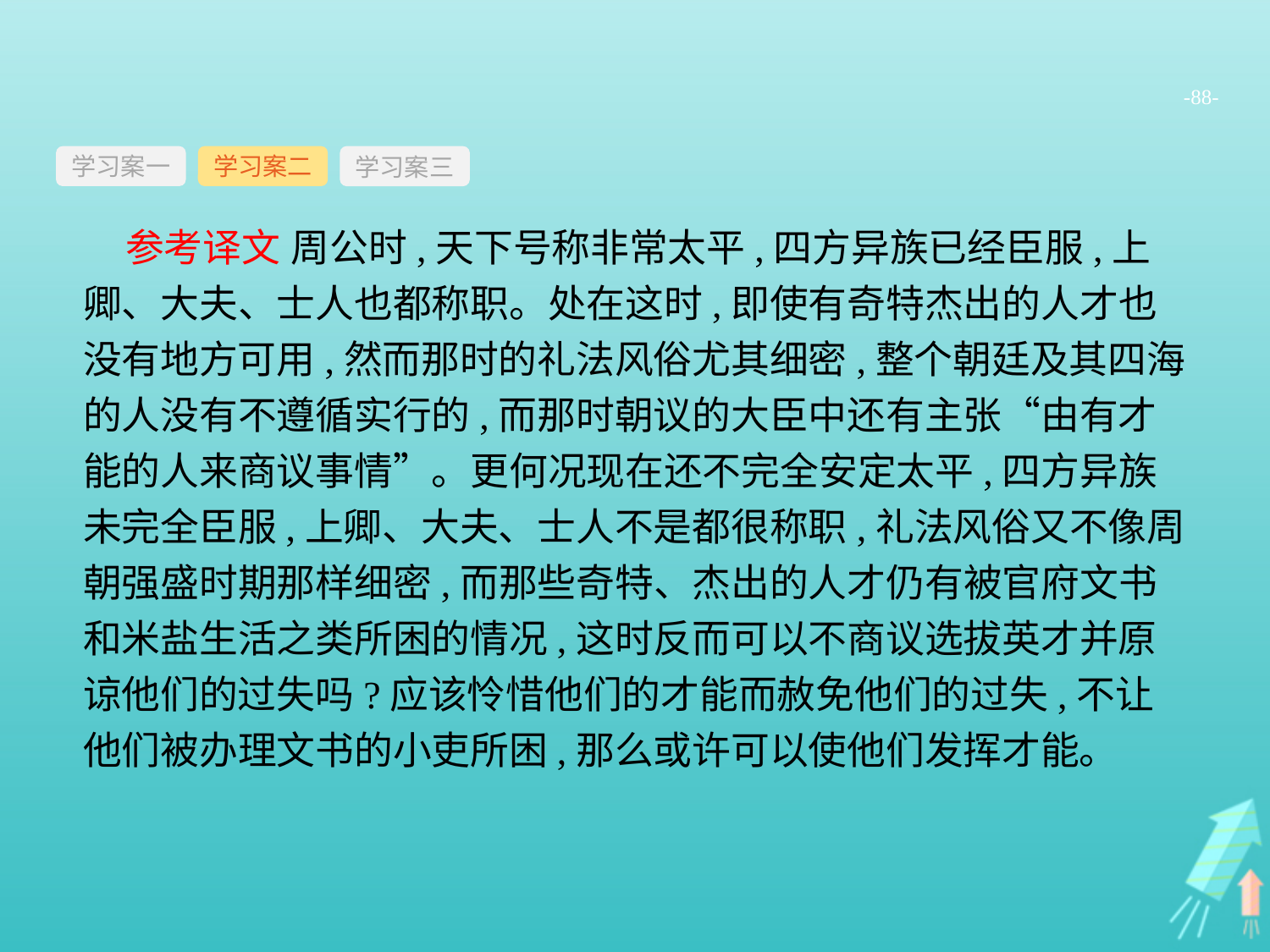

-88-
学习案一
学习案三
学习案二
参考译文 周公时,天下号称非常太平,四方异族已经臣服,上卿、大夫、士人也都称职。处在这时,即使有奇特杰出的人才也没有地方可用,然而那时的礼法风俗尤其细密,整个朝廷及其四海的人没有不遵循实行的,而那时朝议的大臣中还有主张“由有才能的人来商议事情”。更何况现在还不完全安定太平,四方异族未完全臣服,上卿、大夫、士人不是都很称职,礼法风俗又不像周朝强盛时期那样细密,而那些奇特、杰出的人才仍有被官府文书和米盐生活之类所困的情况,这时反而可以不商议选拔英才并原谅他们的过失吗?应该怜惜他们的才能而赦免他们的过失,不让他们被办理文书的小吏所困,那么或许可以使他们发挥才能。